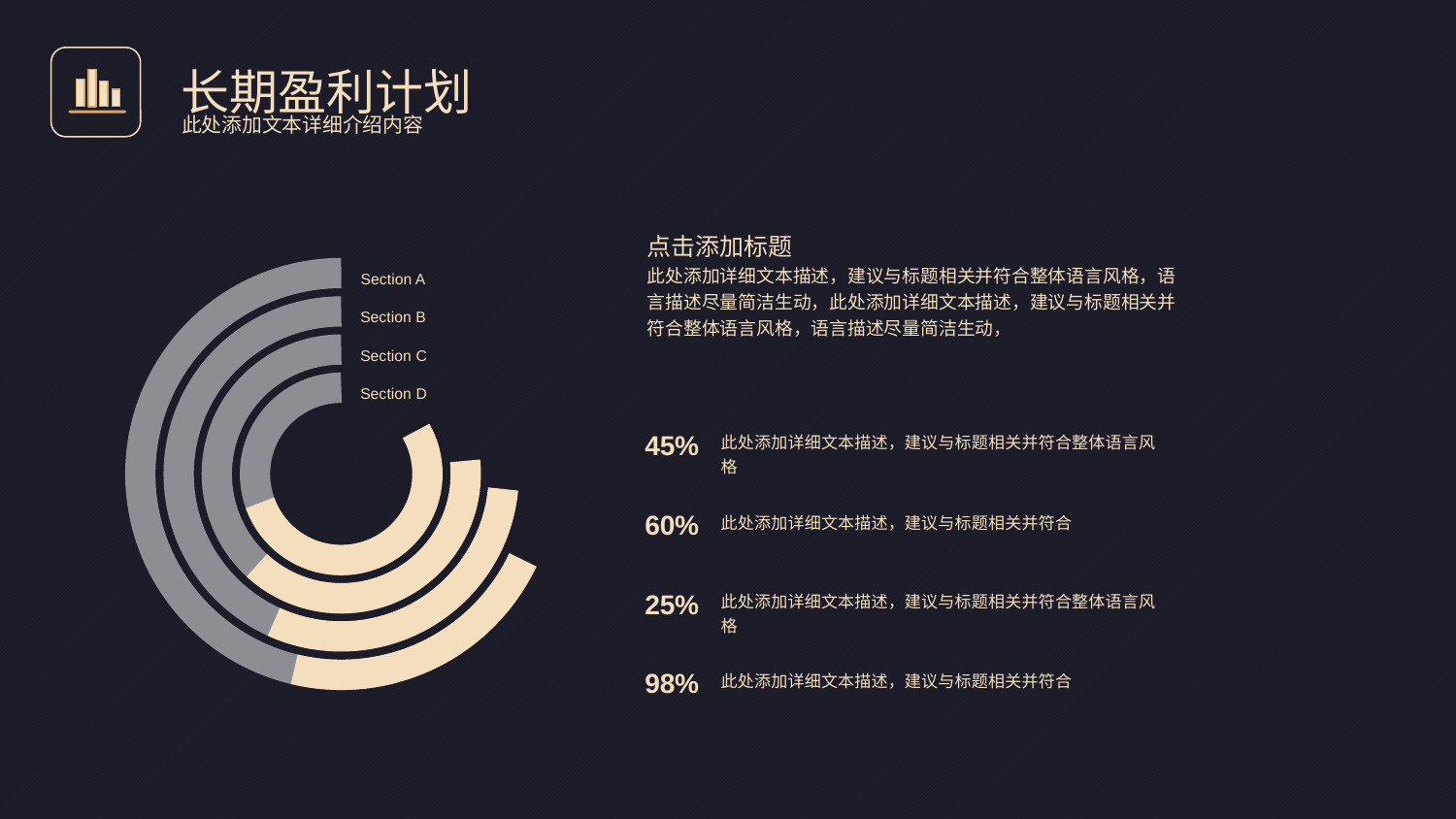

长期盈利计划

此处添加文本详细介绍内容
点击添加标题
此处添加详细文本描述，建议与标题相关并符合整体语言风格，语言描述尽量简洁生动，此处添加详细文本描述，建议与标题相关并符合整体语言风格，语言描述尽量简洁生动，
Section A

Section B

Section C

Section D

45%
此处添加详细文本描述，建议与标题相关并符合整体语言风格
60%
此处添加详细文本描述，建议与标题相关并符合
25%
此处添加详细文本描述，建议与标题相关并符合整体语言风格
98%
此处添加详细文本描述，建议与标题相关并符合